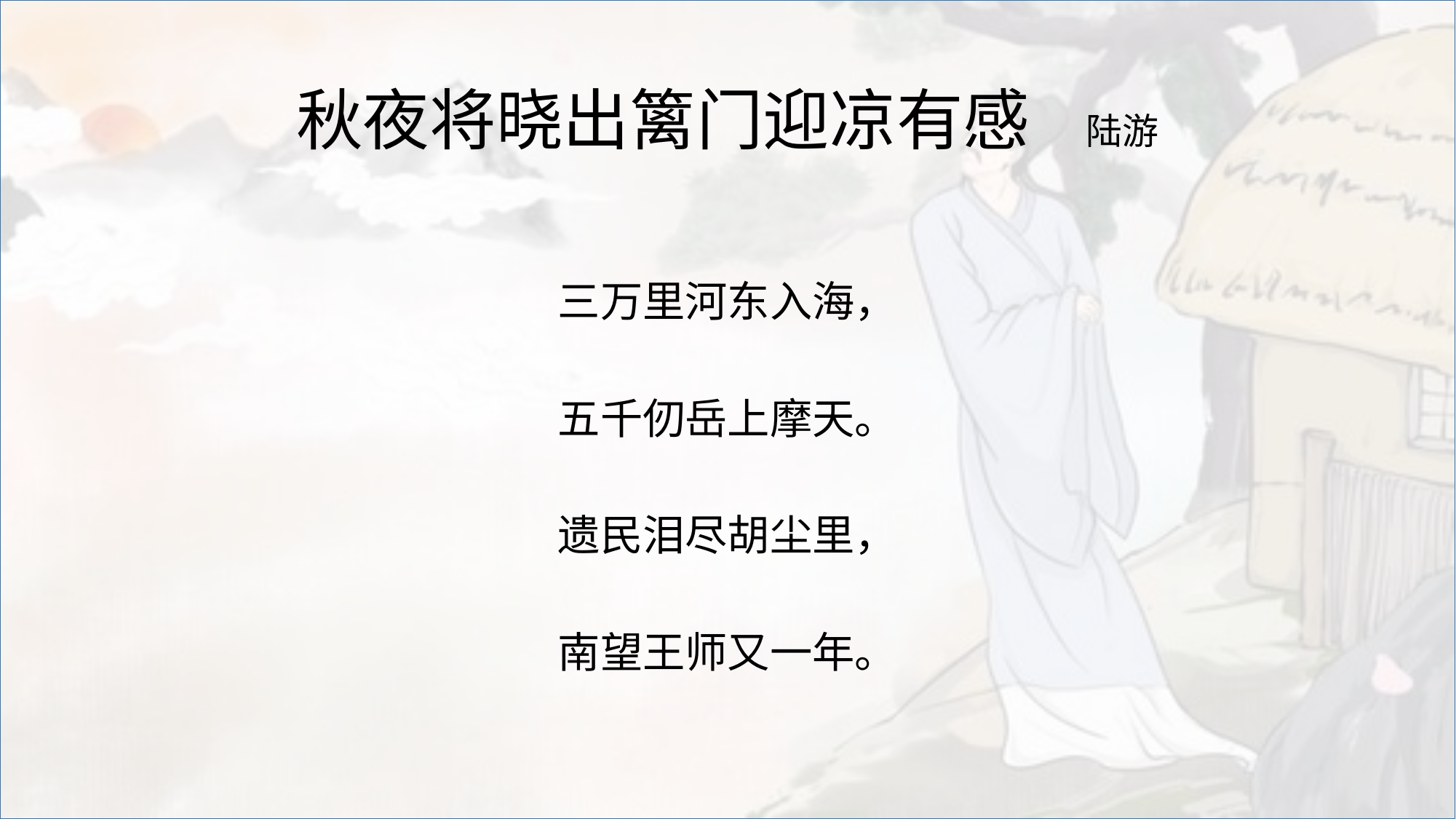

# 秋夜将晓出篱门迎凉有感   陆游
三万里河东入海，
五千仞岳上摩天。
遗民泪尽胡尘里，
南望王师又一年。